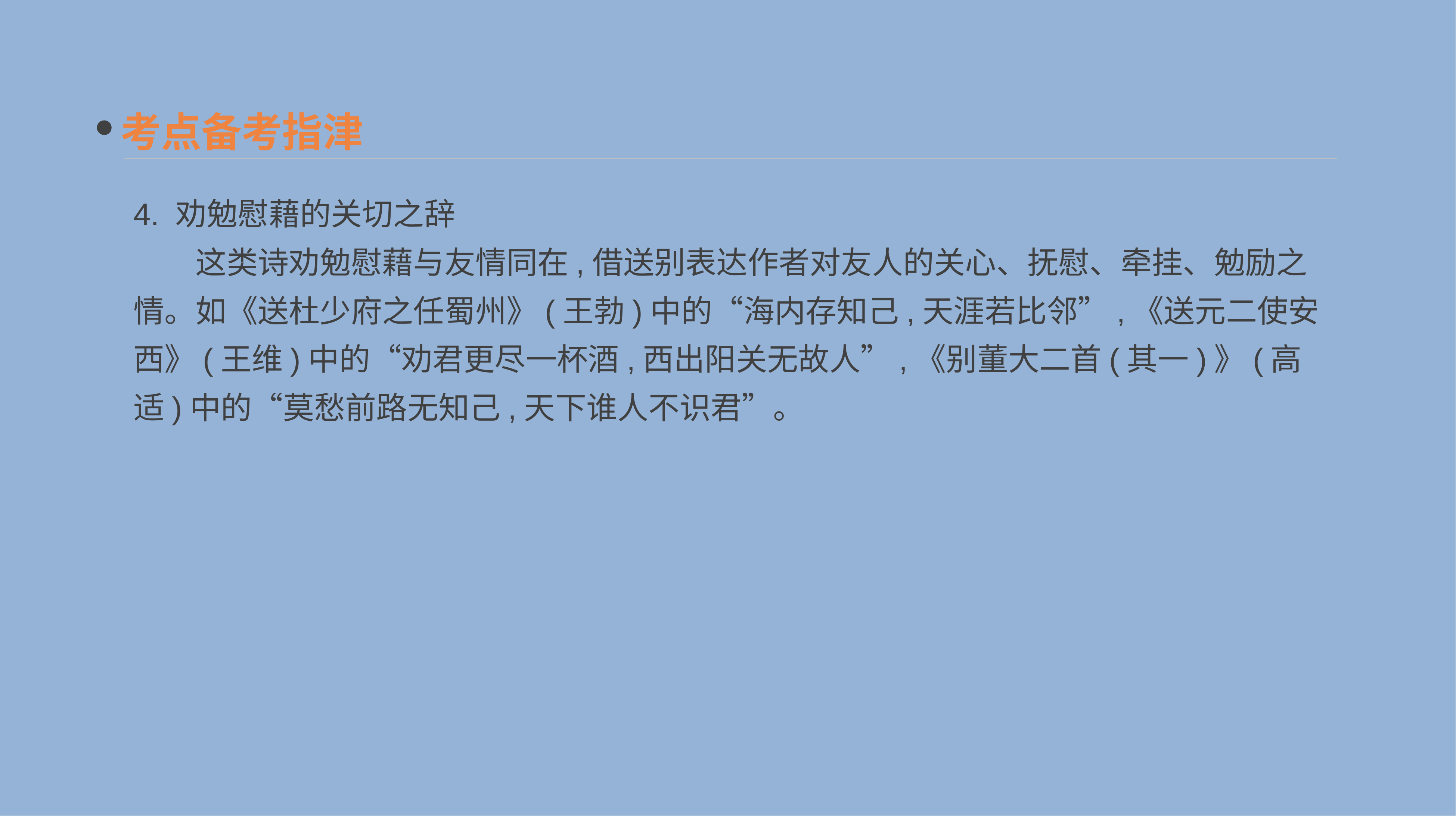

考点备考指津

4. 劝勉慰藉的关切之辞
　　这类诗劝勉慰藉与友情同在,借送别表达作者对友人的关心、抚慰、牵挂、勉励之情。如《送杜少府之任蜀州》(王勃)中的“海内存知己,天涯若比邻”,《送元二使安西》(王维)中的“劝君更尽一杯酒,西出阳关无故人”,《别董大二首(其一)》(高适)中的“莫愁前路无知己,天下谁人不识君”。